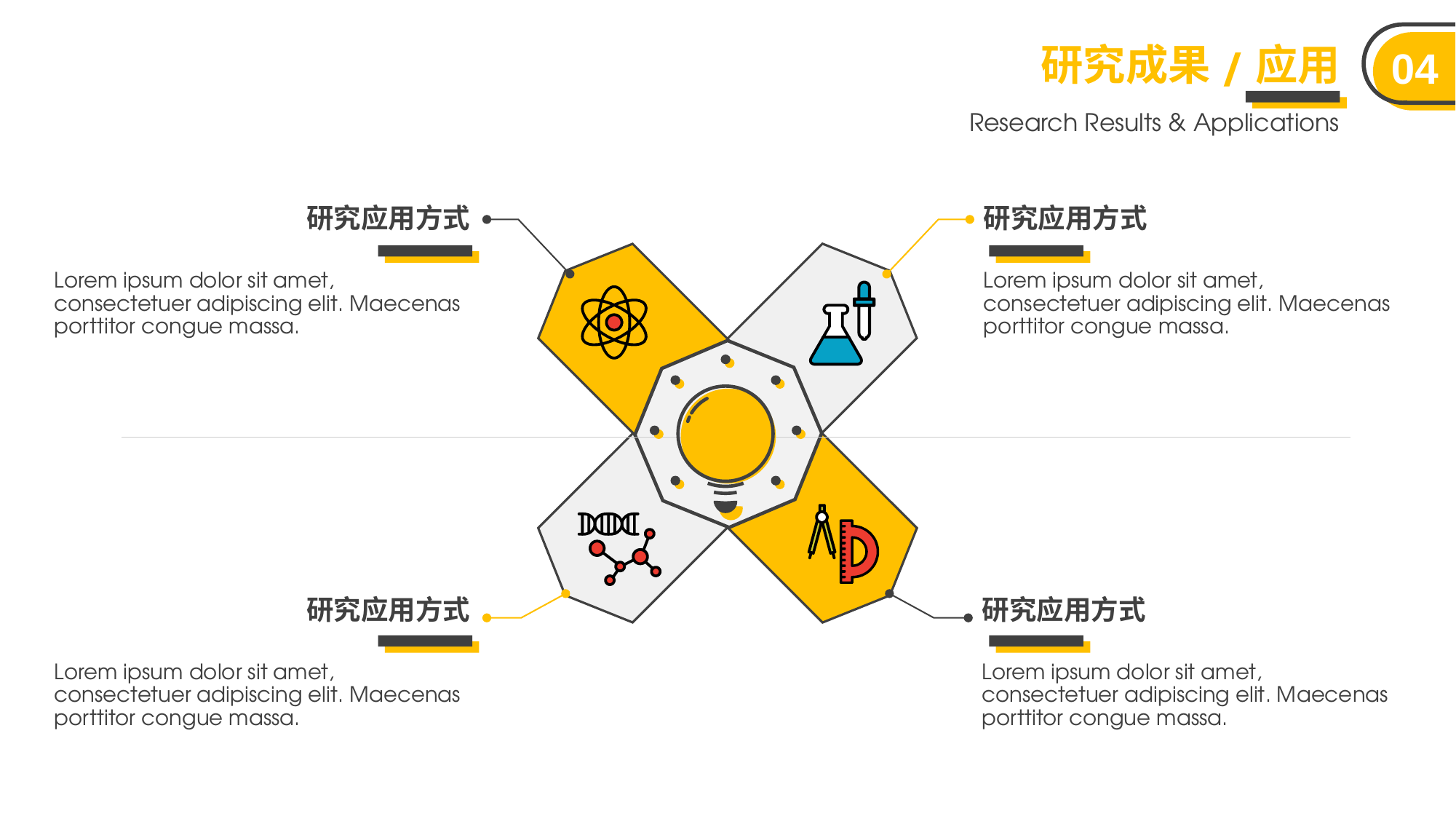

研究成果/应用
04
Research Results & Applications
研究应用方式
研究应用方式
Lorem ipsum dolor sit amet, consectetuer adipiscing elit. Maecenas porttitor congue massa.
Lorem ipsum dolor sit amet, consectetuer adipiscing elit. Maecenas porttitor congue massa.

研究应用方式
研究应用方式
Lorem ipsum dolor sit amet, consectetuer adipiscing elit. Maecenas porttitor congue massa.
Lorem ipsum dolor sit amet, consectetuer adipiscing elit. Maecenas porttitor congue massa.